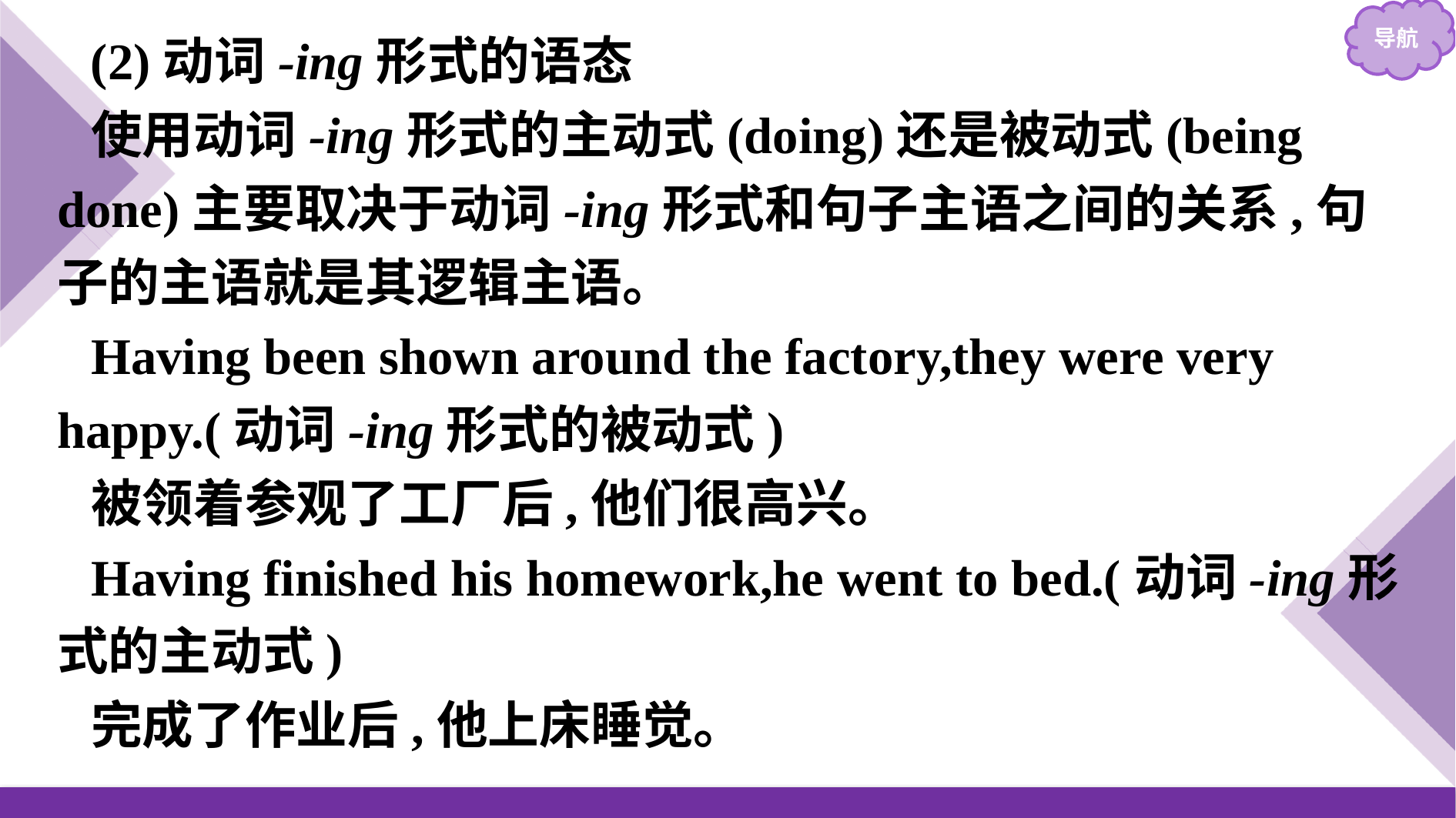

(2)动词-ing形式的语态
使用动词-ing形式的主动式(doing)还是被动式(being done)主要取决于动词-ing形式和句子主语之间的关系,句子的主语就是其逻辑主语。
Having been shown around the factory,they were very happy.(动词-ing形式的被动式)
被领着参观了工厂后,他们很高兴。
Having finished his homework,he went to bed.(动词-ing形式的主动式)
完成了作业后,他上床睡觉。